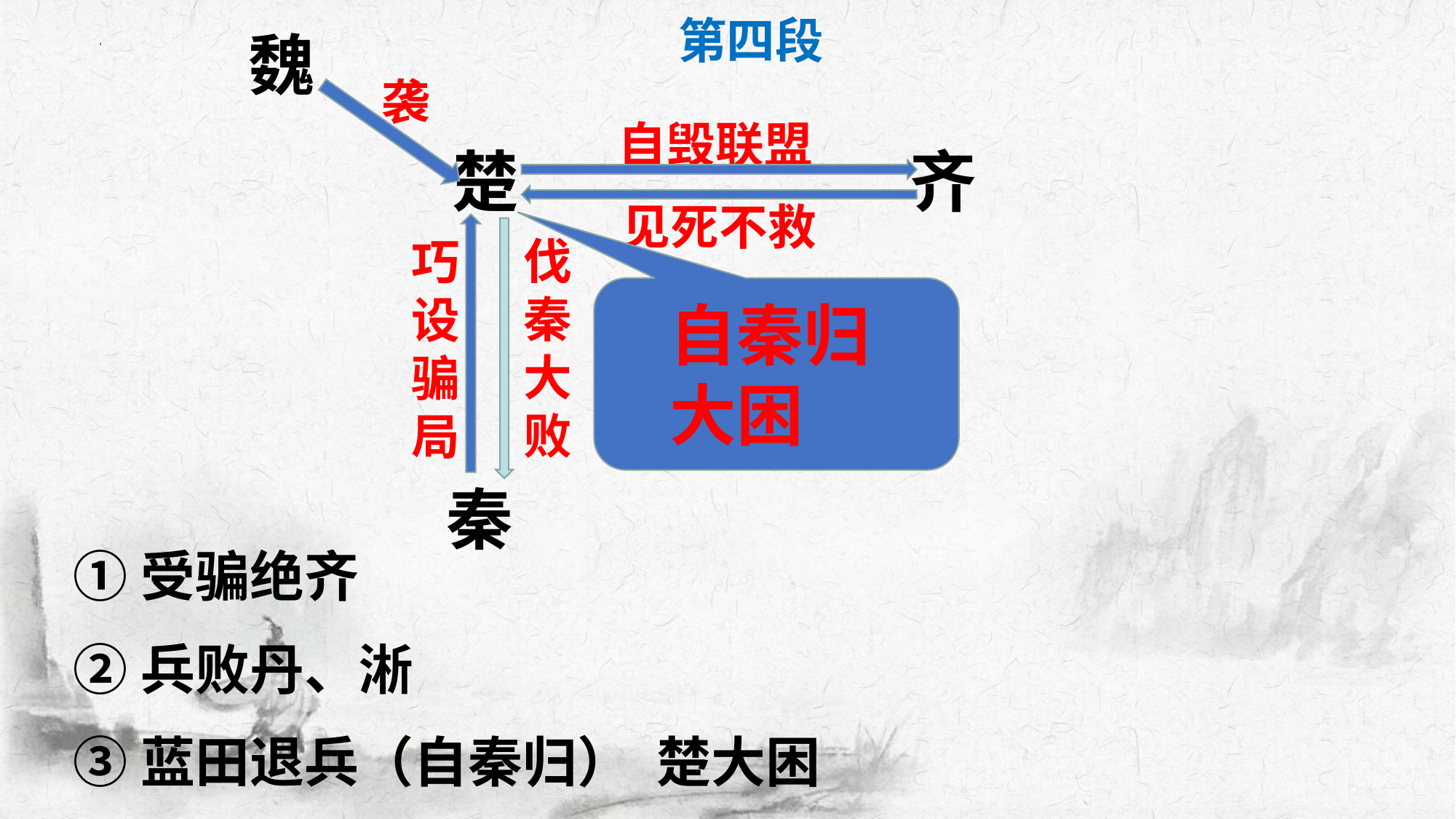

第四段
魏
袭
自毁联盟

楚
齐

见死不救

伐秦大败
巧设骗局

自秦归
大困
秦
①受骗绝齐
②兵败丹、淅
③蓝田退兵（自秦归）  楚大困